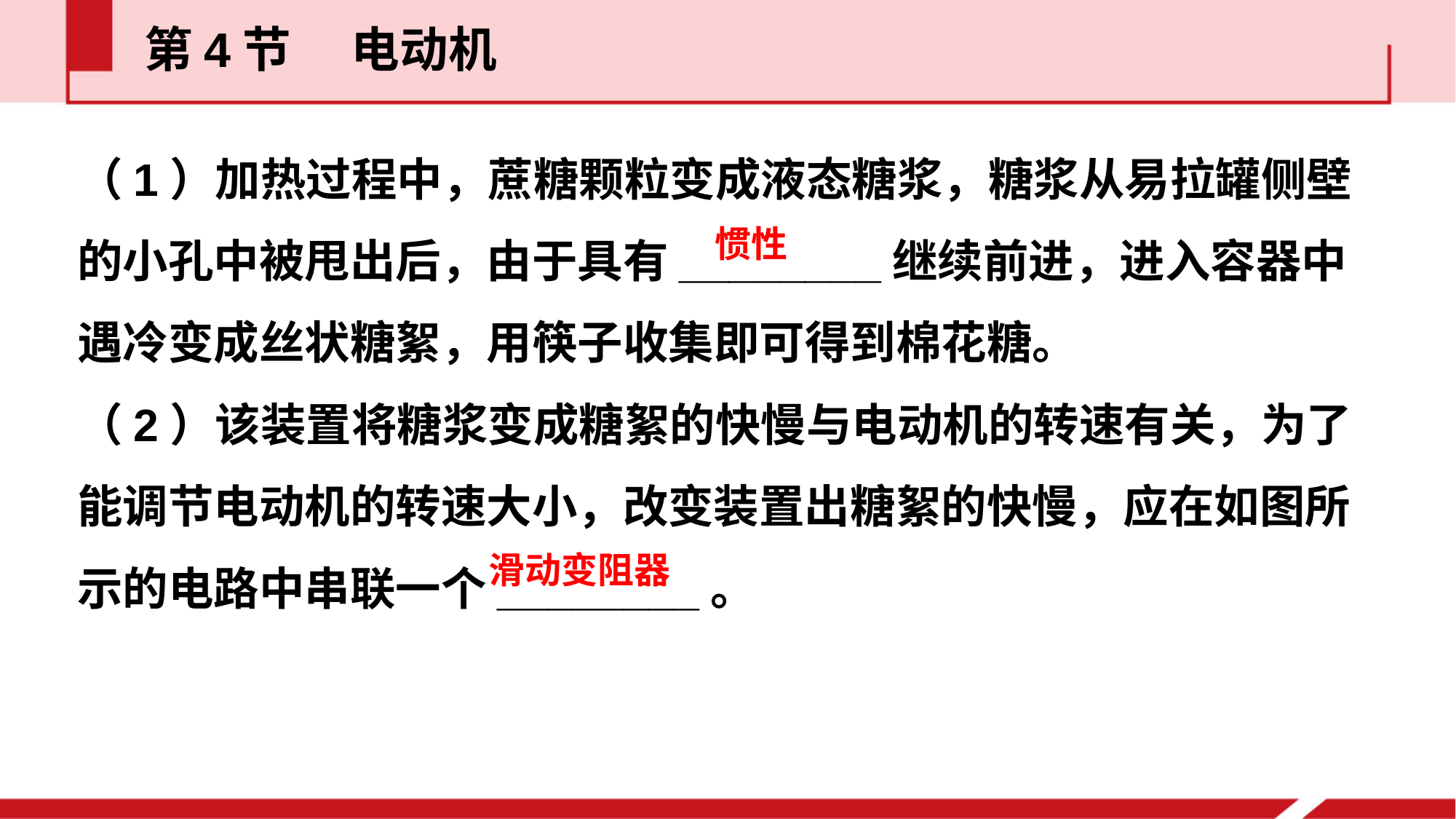

第4节  电动机
（1）加热过程中，蔗糖颗粒变成液态糖浆，糖浆从易拉罐侧壁的小孔中被甩出后，由于具有________继续前进，进入容器中遇冷变成丝状糖絮，用筷子收集即可得到棉花糖。
（2）该装置将糖浆变成糖絮的快慢与电动机的转速有关，为了能调节电动机的转速大小，改变装置出糖絮的快慢，应在如图所示的电路中串联一个________。
惯性
滑动变阻器